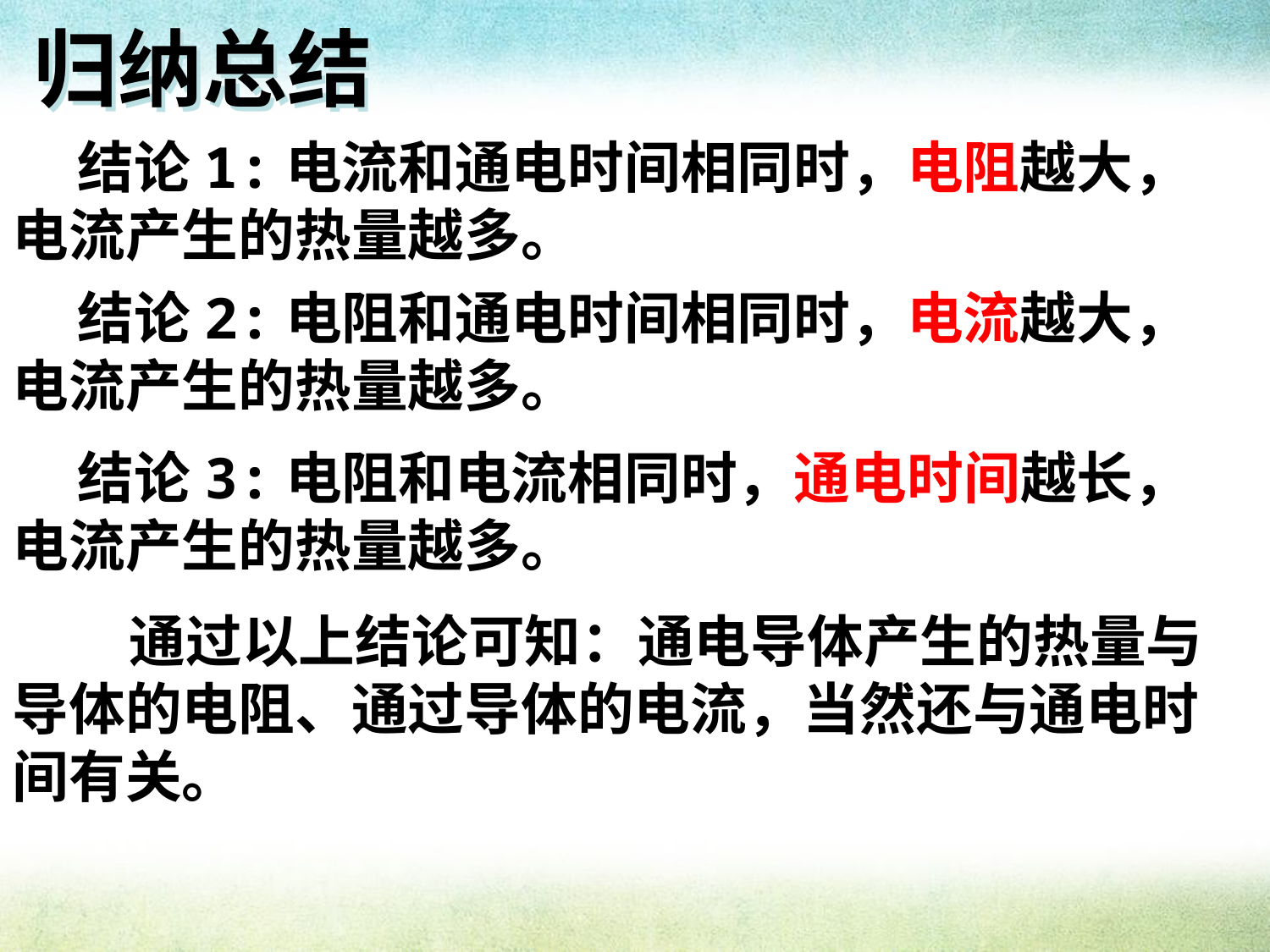

归纳总结

    结论1:电流和通电时间相同时，电阻越大，电流产生的热量越多。
    结论2:电阻和通电时间相同时，电流越大，电流产生的热量越多。
    结论3:电阻和电流相同时，通电时间越长，电流产生的热量越多。
        通过以上结论可知：通电导体产生的热量与导体的电阻、通过导体的电流，当然还与通电时间有关。